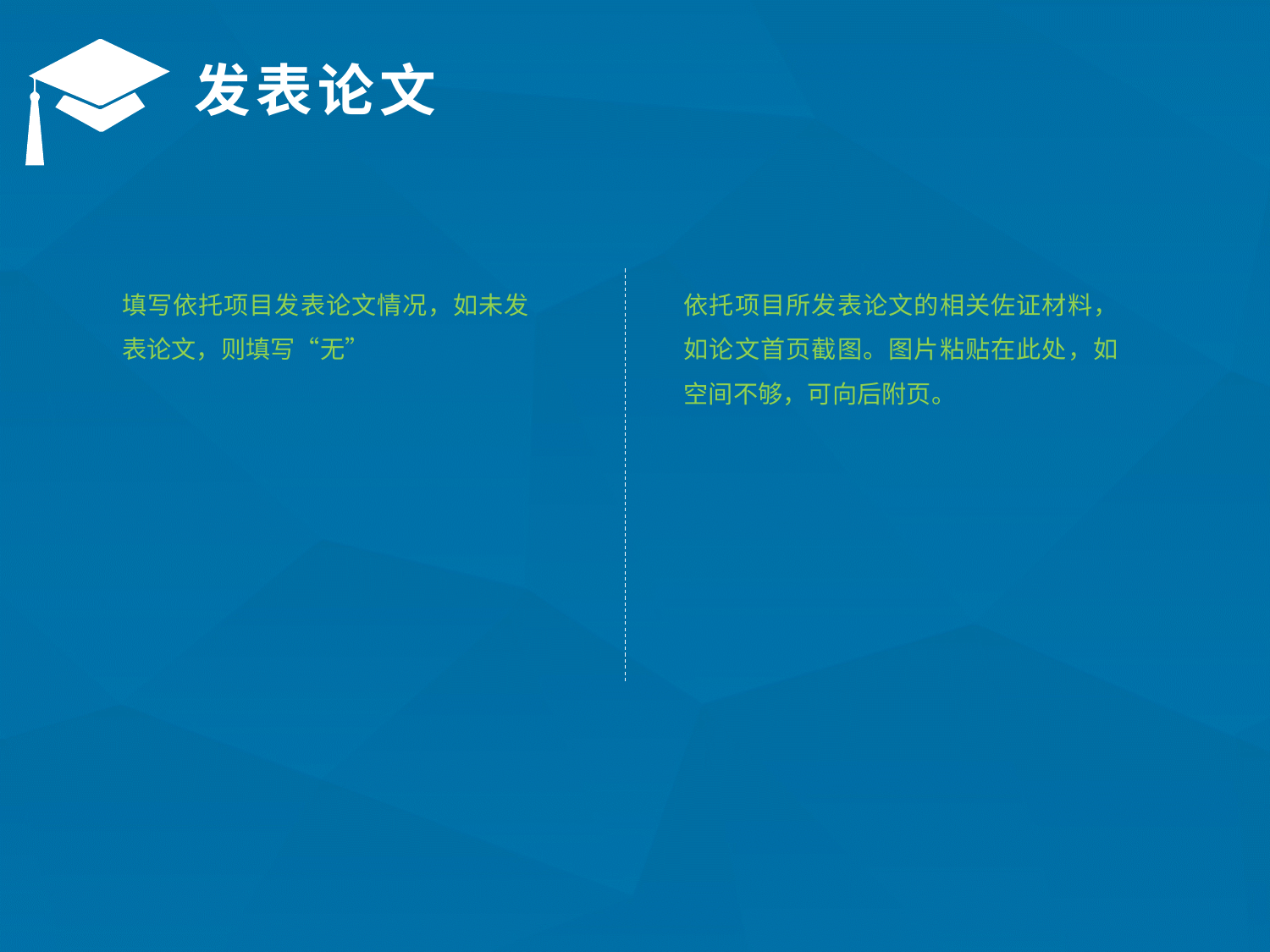

发表论文
依托项目所发表论文的相关佐证材料，如论文首页截图。图片粘贴在此处，如空间不够，可向后附页。

填写依托项目发表论文情况，如未发表论文，则填写“无”